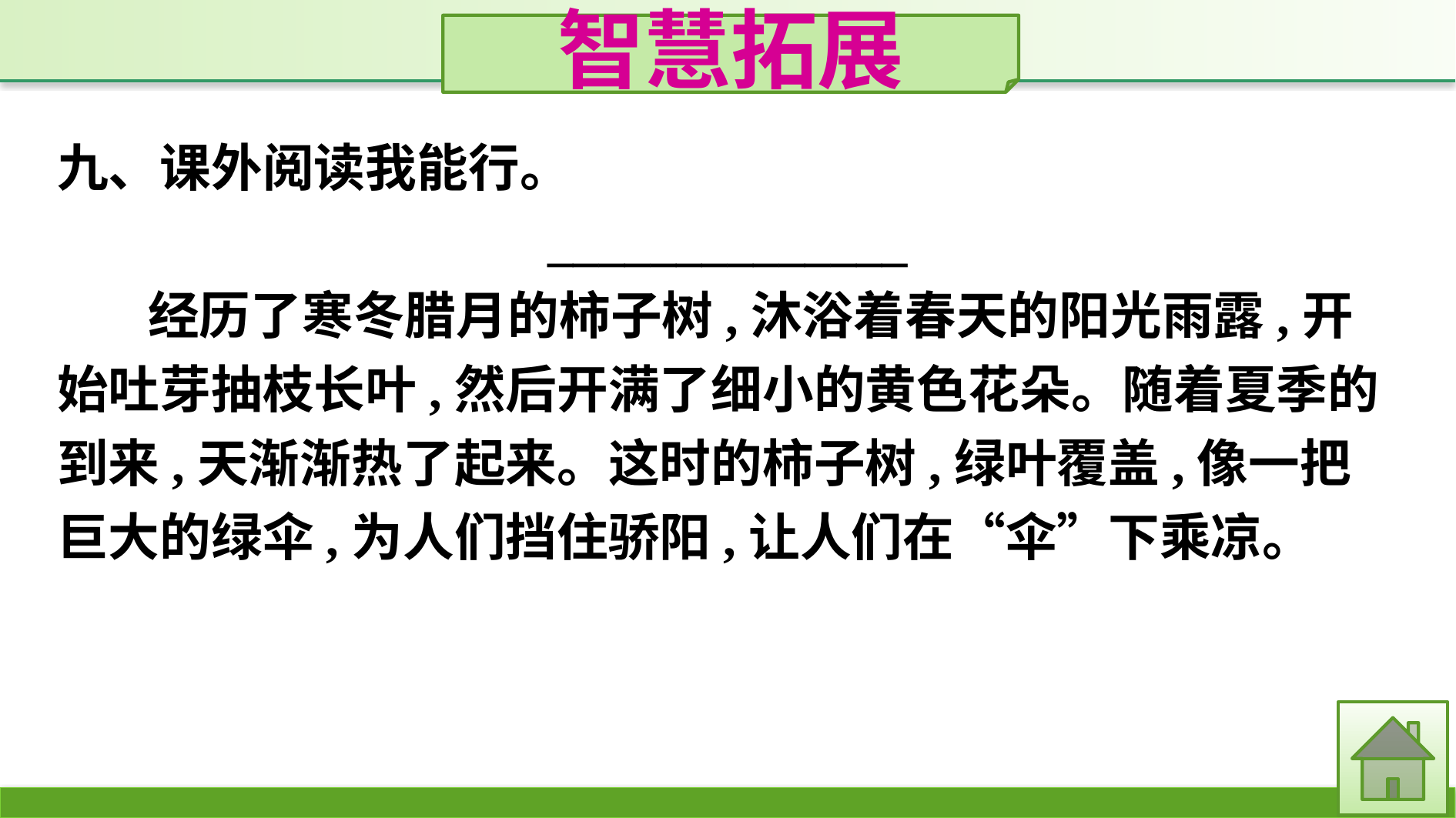

智慧拓展
九、课外阅读我能行。
______________
经历了寒冬腊月的柿子树,沐浴着春天的阳光雨露,开始吐芽抽枝长叶,然后开满了细小的黄色花朵。随着夏季的到来,天渐渐热了起来。这时的柿子树,绿叶覆盖,像一把巨大的绿伞,为人们挡住骄阳,让人们在“伞”下乘凉。